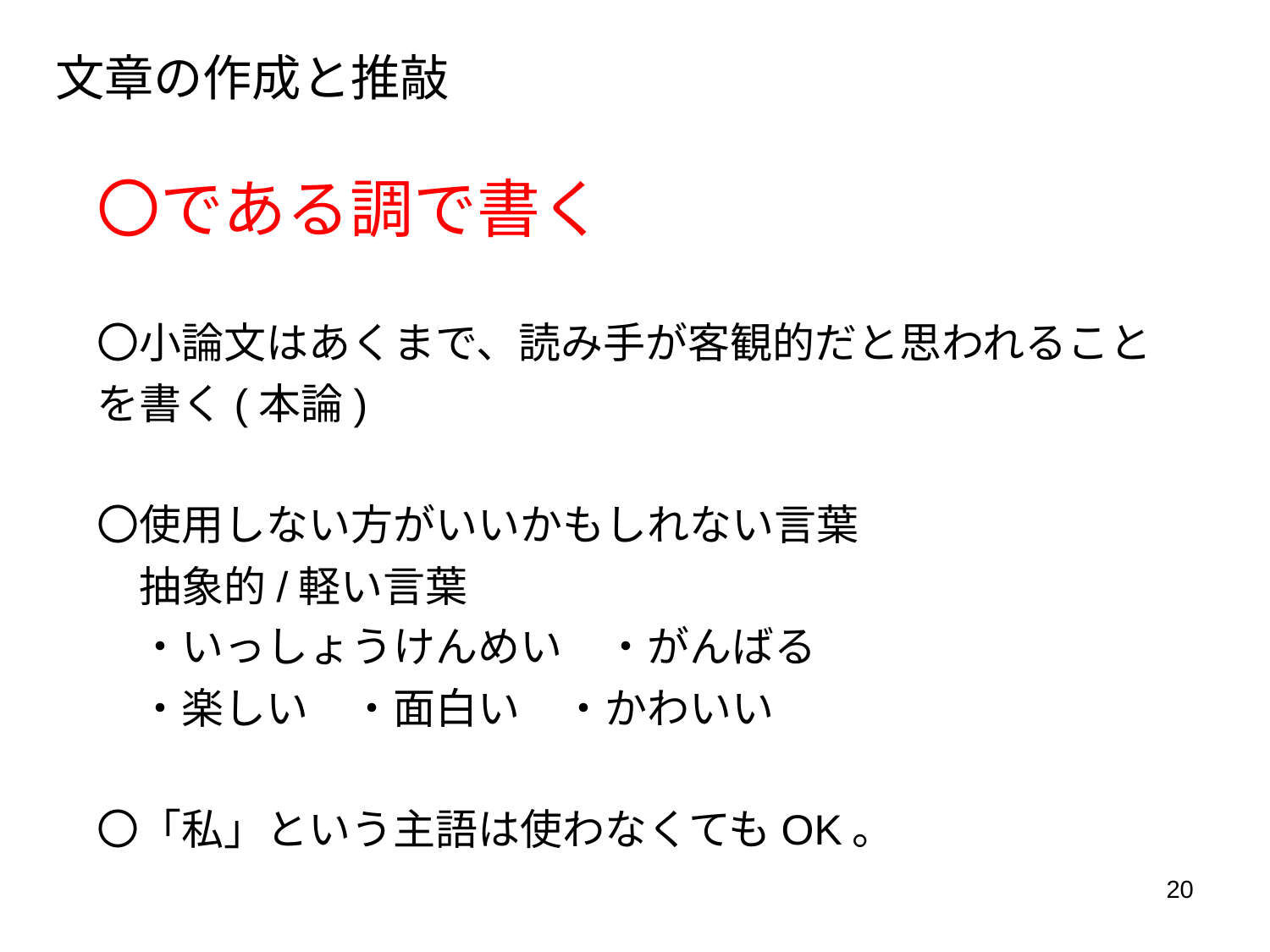

# 文章の作成と推敲
〇である調で書く

〇小論文はあくまで、読み手が客観的だと思われることを書く(本論)

〇使用しない方がいいかもしれない言葉
　抽象的/軽い言葉
　・いっしょうけんめい　・がんばる
　・楽しい　・面白い　・かわいい

〇「私」という主語は使わなくてもOK。

20